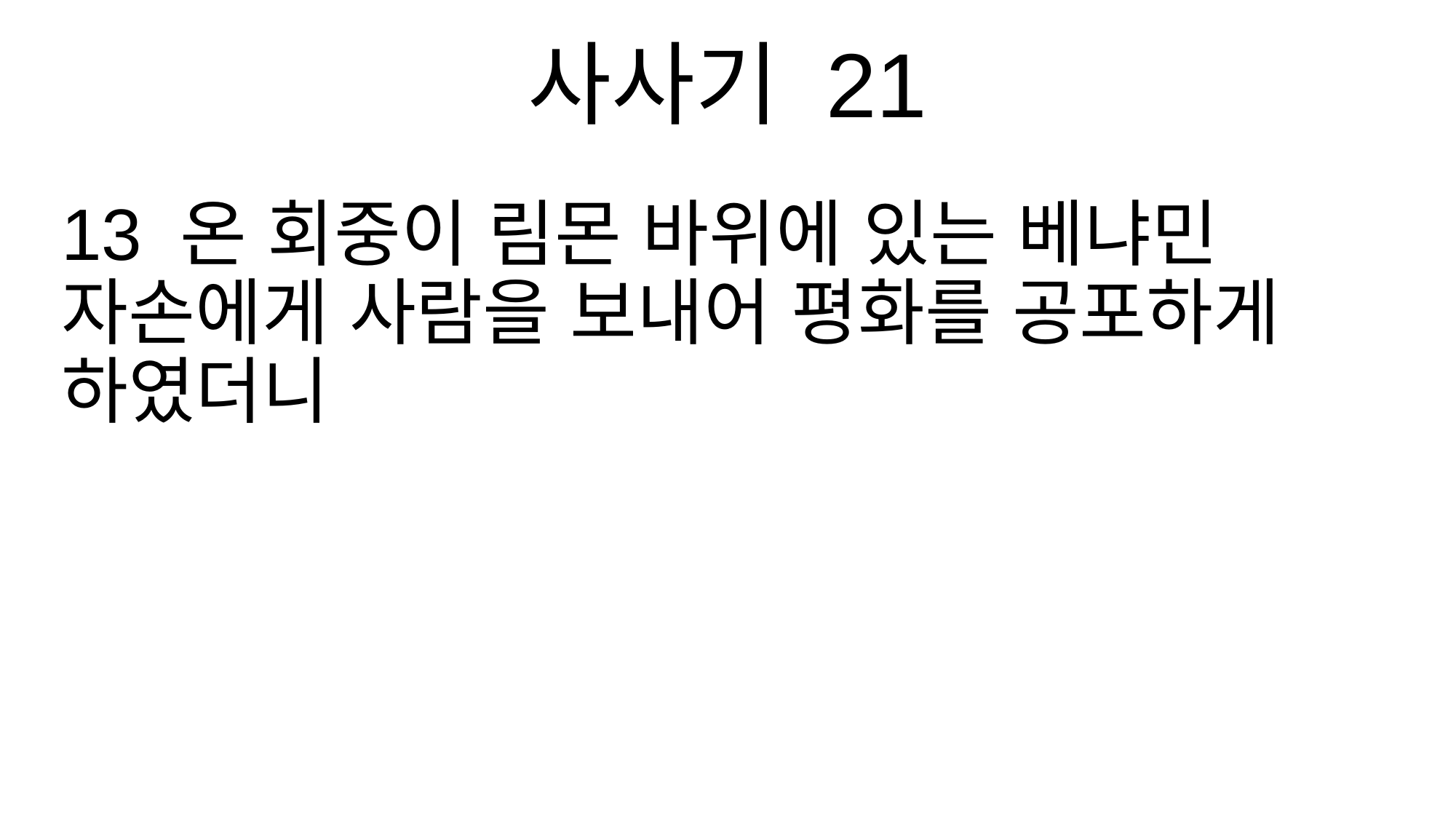

사사기 21
13 온 회중이 림몬 바위에 있는 베냐민 자손에게 사람을 보내어 평화를 공포하게 하였더니